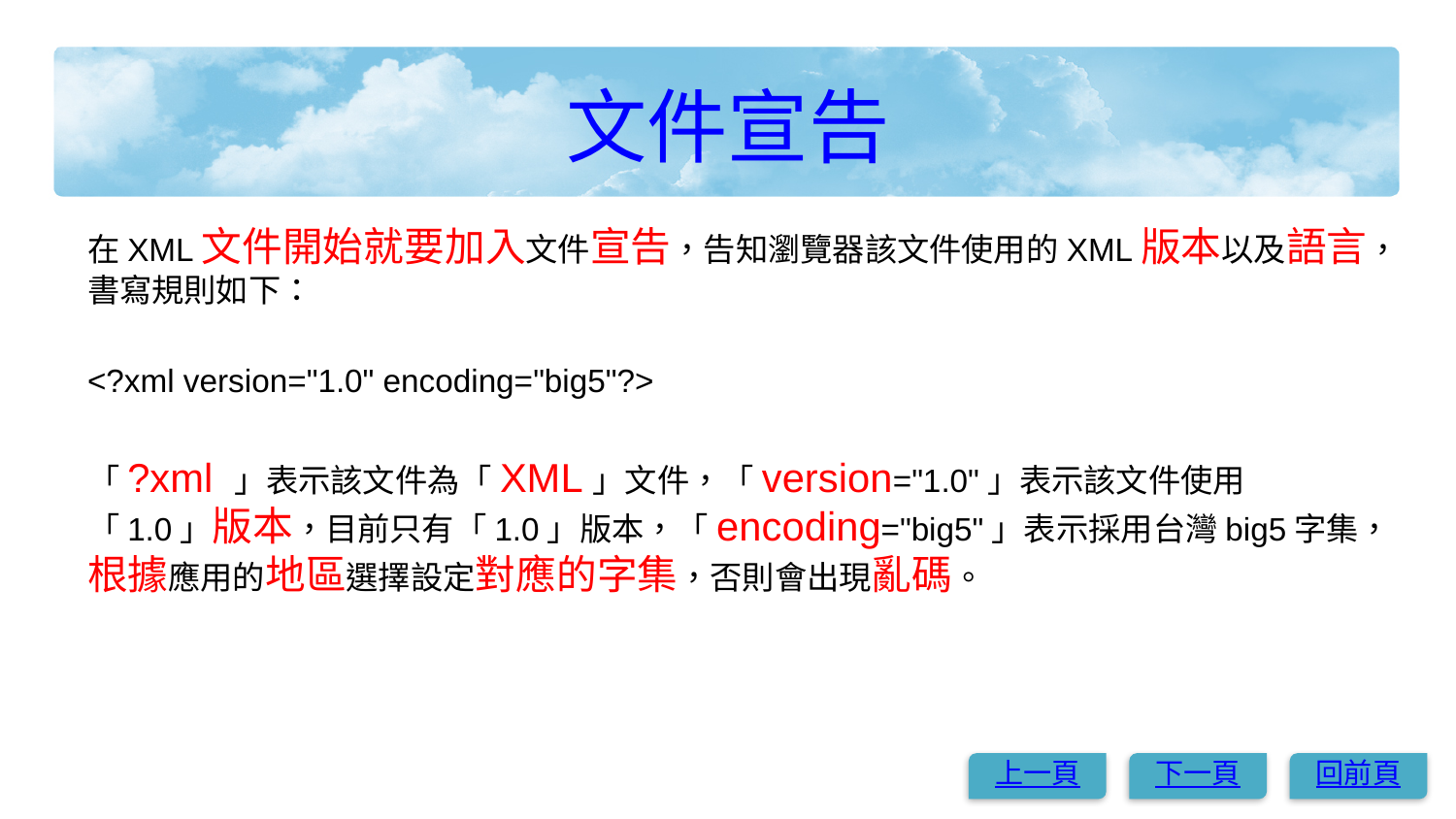

# 文件宣告
在XML文件開始就要加入文件宣告，告知瀏覽器該文件使用的XML版本以及語言，書寫規則如下：

<?xml version="1.0" encoding="big5"?>

「?xml 」表示該文件為「XML」文件，「version="1.0"」表示該文件使用「1.0」版本，目前只有「1.0」版本，「encoding="big5"」表示採用台灣big5字集，根據應用的地區選擇設定對應的字集，否則會出現亂碼。
上一頁
下一頁
回前頁